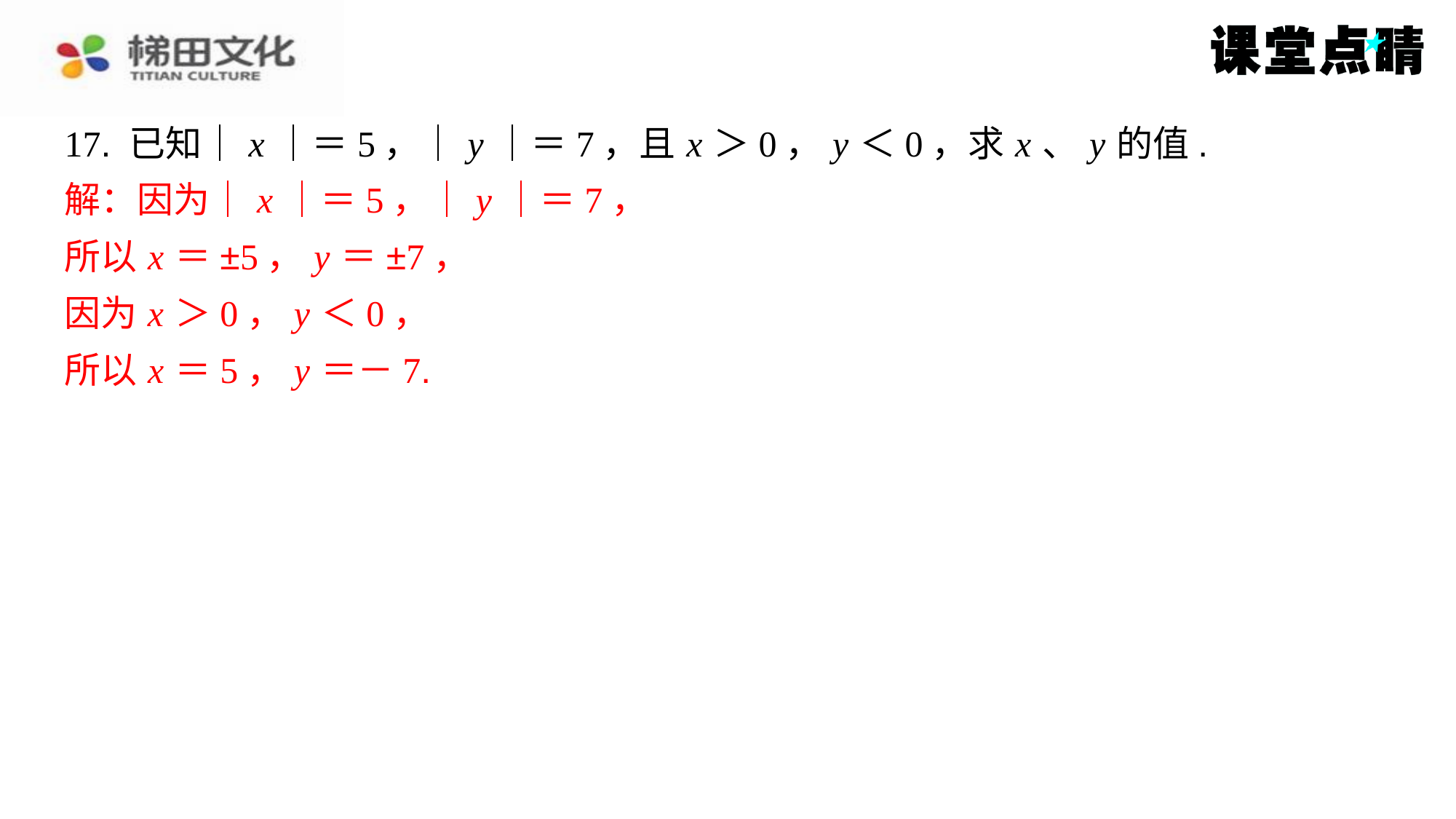

17. 已知｜ x ｜＝5，｜ y ｜＝7，且 x ＞0， y ＜0，求 x 、 y 的值.
解：因为｜ x ｜＝5，｜ y ｜＝7，
所以 x ＝±5， y ＝±7，
因为 x ＞0， y ＜0，
所以 x ＝5， y ＝－7.
解：因为｜ x ｜＝5，｜ y ｜＝7，
所以 x ＝±5， y ＝±7，
因为 x ＞0， y ＜0，
所以 x ＝5， y ＝－7.